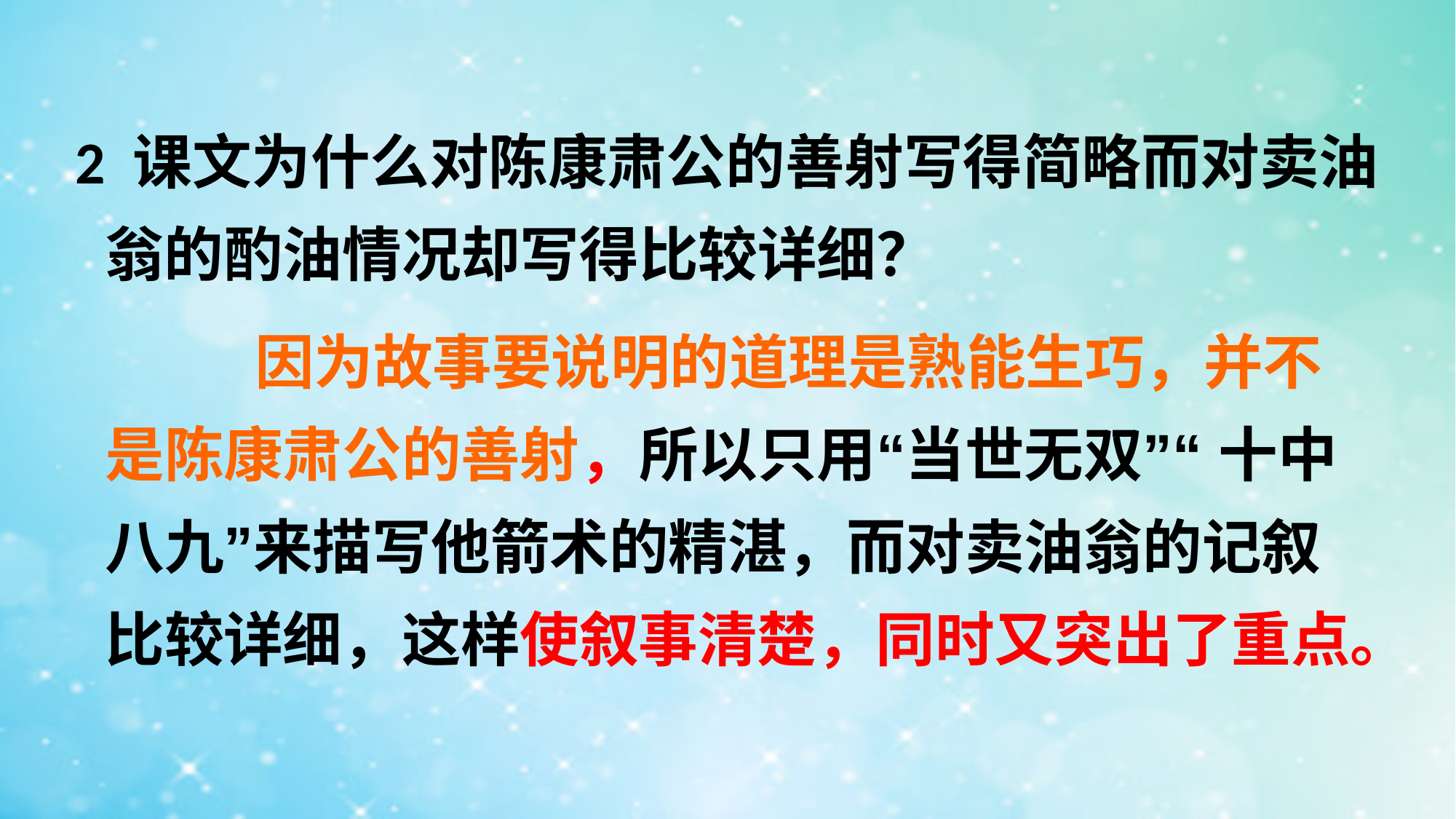

#
2 课文为什么对陈康肃公的善射写得简略而对卖油翁的酌油情况却写得比较详细？
          因为故事要说明的道理是熟能生巧，并不是陈康肃公的善射，所以只用“当世无双”“ 十中八九”来描写他箭术的精湛，而对卖油翁的记叙比较详细，这样使叙事清楚，同时又突出了重点。